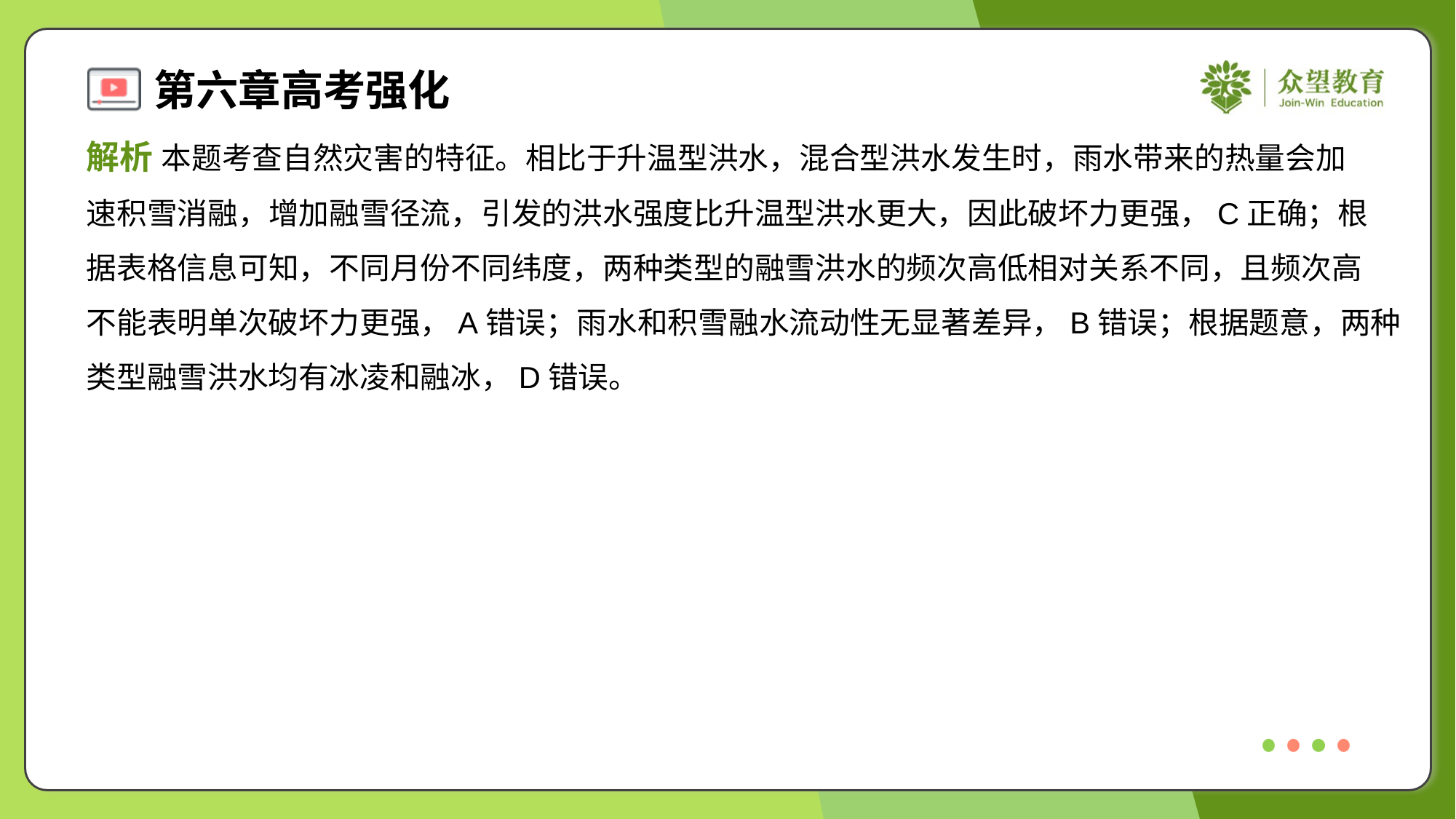

解析 本题考查自然灾害的特征。相比于升温型洪水，混合型洪水发生时，雨水带来的热量会加
速积雪消融，增加融雪径流，引发的洪水强度比升温型洪水更大，因此破坏力更强，C正确；根
据表格信息可知，不同月份不同纬度，两种类型的融雪洪水的频次高低相对关系不同，且频次高
不能表明单次破坏力更强，A错误；雨水和积雪融水流动性无显著差异，B错误；根据题意，两种
类型融雪洪水均有冰凌和融冰，D错误。